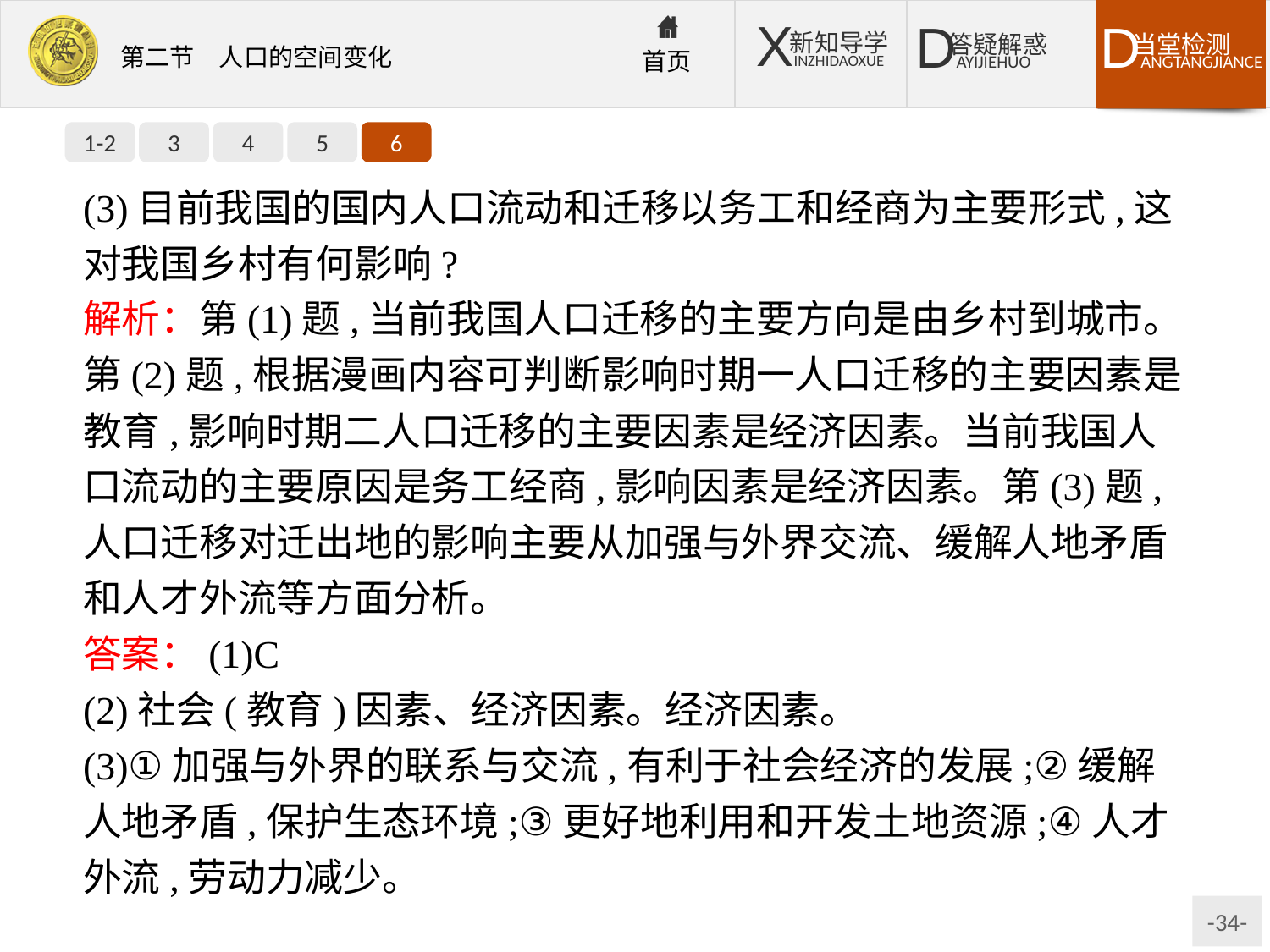

1-2
3
4
5
6
(3)目前我国的国内人口流动和迁移以务工和经商为主要形式,这对我国乡村有何影响?
解析：第(1)题,当前我国人口迁移的主要方向是由乡村到城市。第(2)题,根据漫画内容可判断影响时期一人口迁移的主要因素是教育,影响时期二人口迁移的主要因素是经济因素。当前我国人口流动的主要原因是务工经商,影响因素是经济因素。第(3)题,人口迁移对迁出地的影响主要从加强与外界交流、缓解人地矛盾和人才外流等方面分析。
答案：(1)C
(2)社会(教育)因素、经济因素。经济因素。
(3)①加强与外界的联系与交流,有利于社会经济的发展;②缓解人地矛盾,保护生态环境;③更好地利用和开发土地资源;④人才外流,劳动力减少。